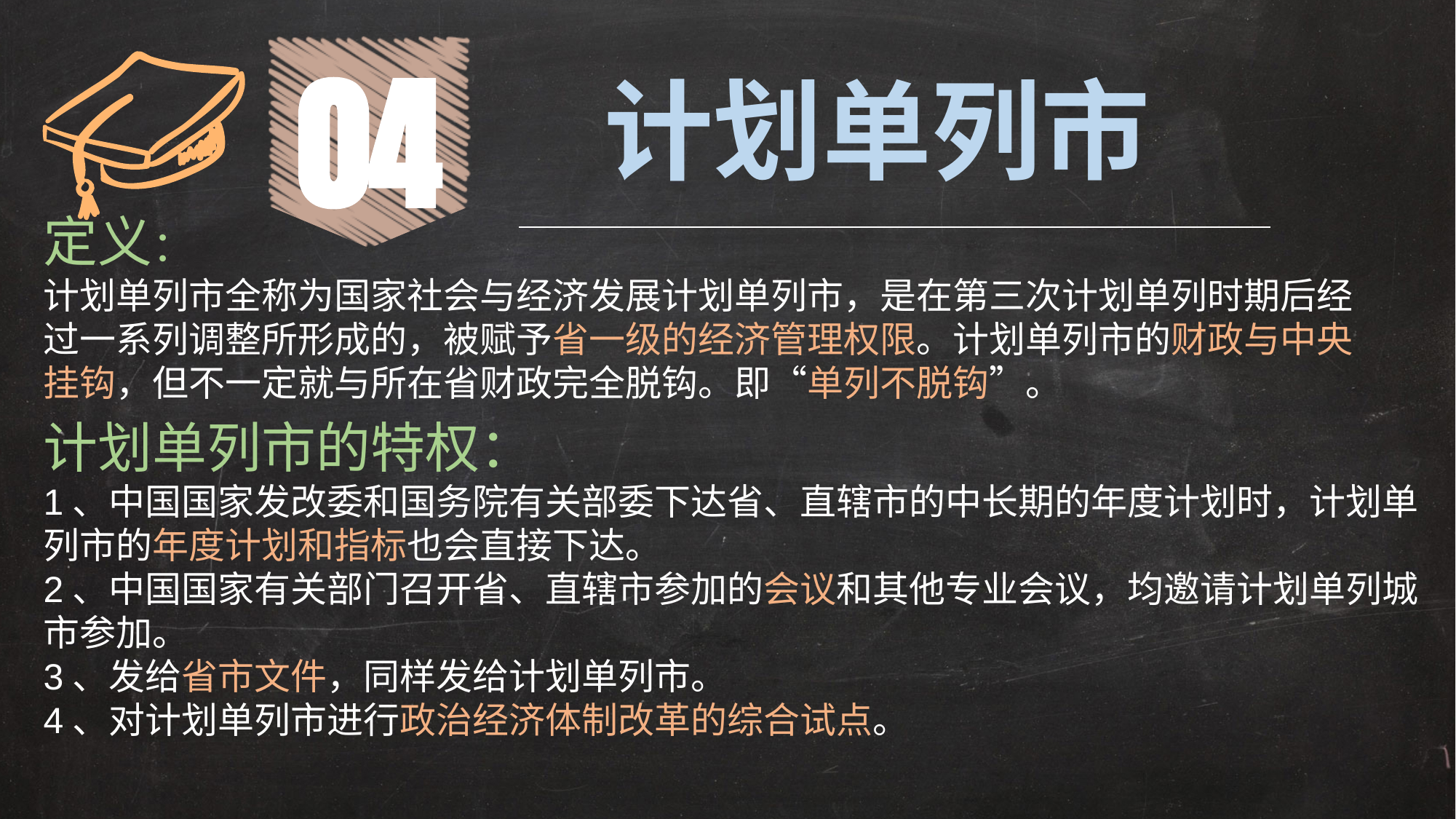

04

计划单列市
定义：
计划单列市全称为国家社会与经济发展计划单列市，是在第三次计划单列时期后经过一系列调整所形成的，被赋予省一级的经济管理权限。计划单列市的财政与中央挂钩，但不一定就与所在省财政完全脱钩。即“单列不脱钩”。

计划单列市的特权：
1、中国国家发改委和国务院有关部委下达省、直辖市的中长期的年度计划时，计划单列市的年度计划和指标也会直接下达。
2、中国国家有关部门召开省、直辖市参加的会议和其他专业会议，均邀请计划单列城市参加。
3、发给省市文件，同样发给计划单列市。
4、对计划单列市进行政治经济体制改革的综合试点。